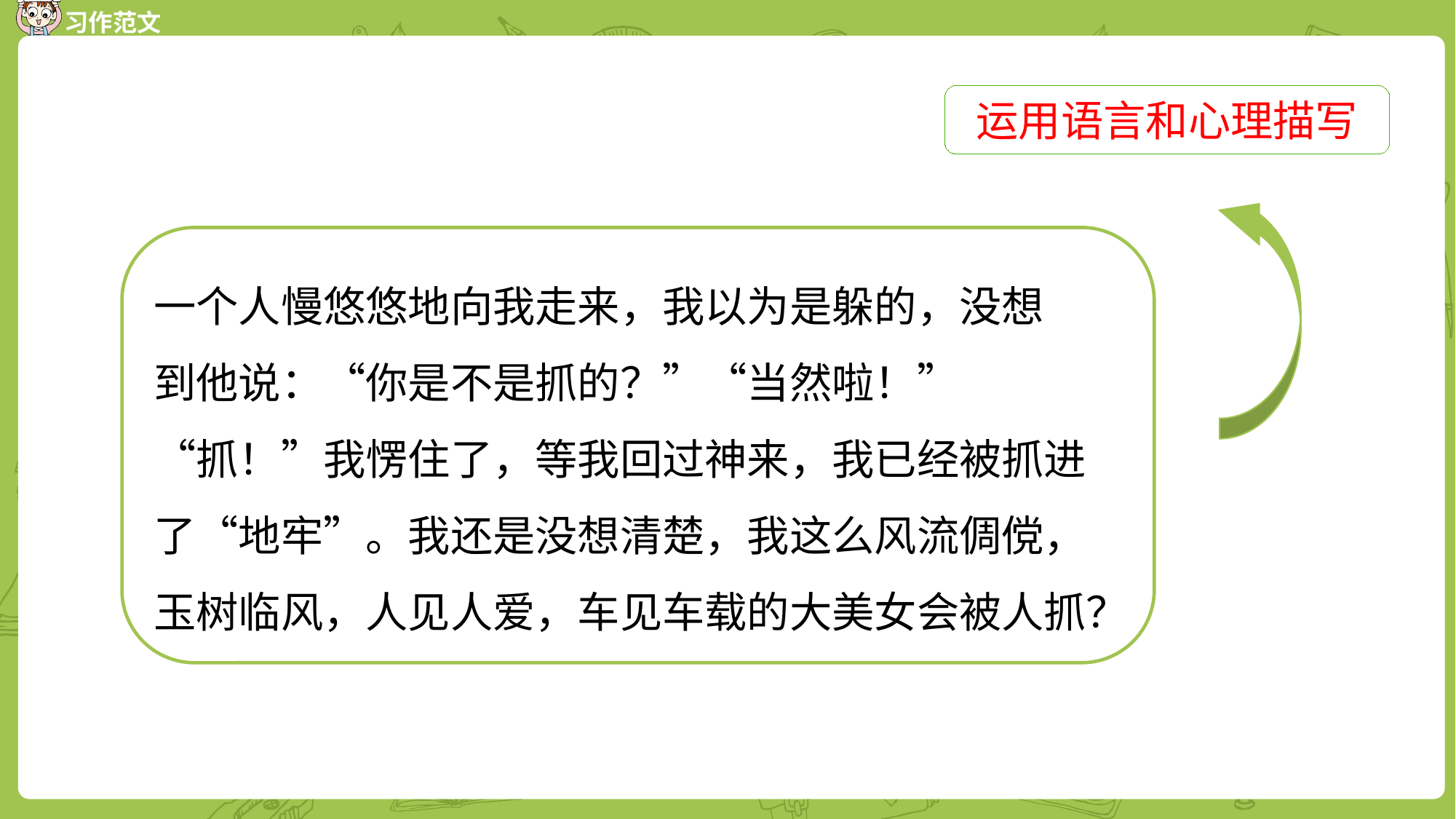

运用语言和心理描写
一个人慢悠悠地向我走来，我以为是躲的，没想
到他说：“你是不是抓的？”“当然啦！”“抓！”我愣住了，等我回过神来，我已经被抓进了“地牢”。我还是没想清楚，我这么风流倜傥，玉树临风，人见人爱，车见车载的大美女会被人抓？